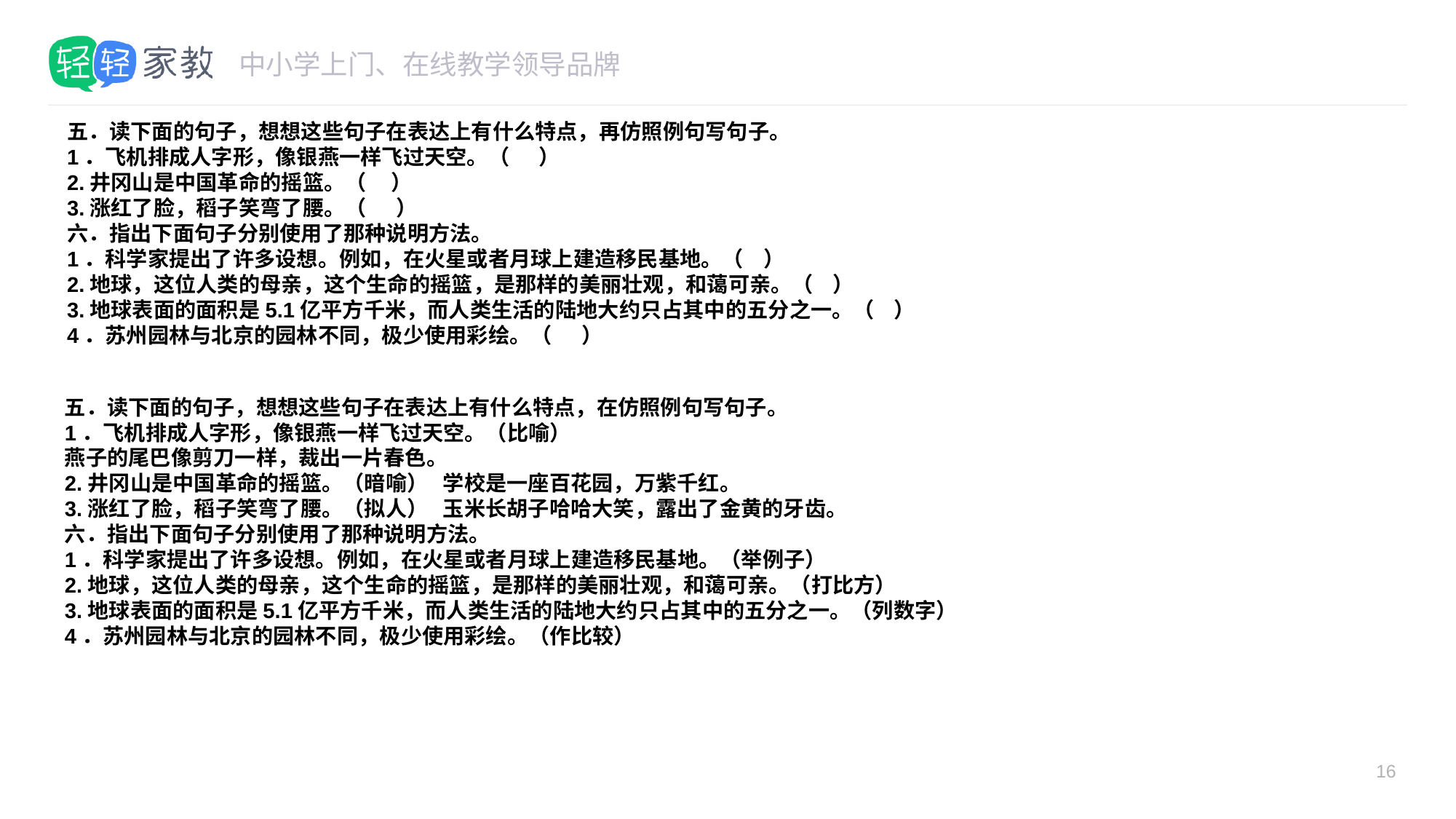

#
五．读下面的句子，想想这些句子在表达上有什么特点，再仿照例句写句子。
1．飞机排成人字形，像银燕一样飞过天空。（      ）
2.井冈山是中国革命的摇篮。（     ）
3.涨红了脸，稻子笑弯了腰。（      ）
六．指出下面句子分别使用了那种说明方法。
1．科学家提出了许多设想。例如，在火星或者月球上建造移民基地。（    ）
2.地球，这位人类的母亲，这个生命的摇篮，是那样的美丽壮观，和蔼可亲。（    ）
3.地球表面的面积是5.1亿平方千米，而人类生活的陆地大约只占其中的五分之一。（    ）
4．苏州园林与北京的园林不同，极少使用彩绘。（      ）

五．读下面的句子，想想这些句子在表达上有什么特点，在仿照例句写句子。
1．飞机排成人字形，像银燕一样飞过天空。（比喻）
燕子的尾巴像剪刀一样，裁出一片春色。
2.井冈山是中国革命的摇篮。（暗喻）   学校是一座百花园，万紫千红。
3.涨红了脸，稻子笑弯了腰。（拟人）   玉米长胡子哈哈大笑，露出了金黄的牙齿。
六．指出下面句子分别使用了那种说明方法。
1．科学家提出了许多设想。例如，在火星或者月球上建造移民基地。（举例子）
2.地球，这位人类的母亲，这个生命的摇篮，是那样的美丽壮观，和蔼可亲。（打比方）
3.地球表面的面积是5.1亿平方千米，而人类生活的陆地大约只占其中的五分之一。（列数字）
4．苏州园林与北京的园林不同，极少使用彩绘。（作比较）

16